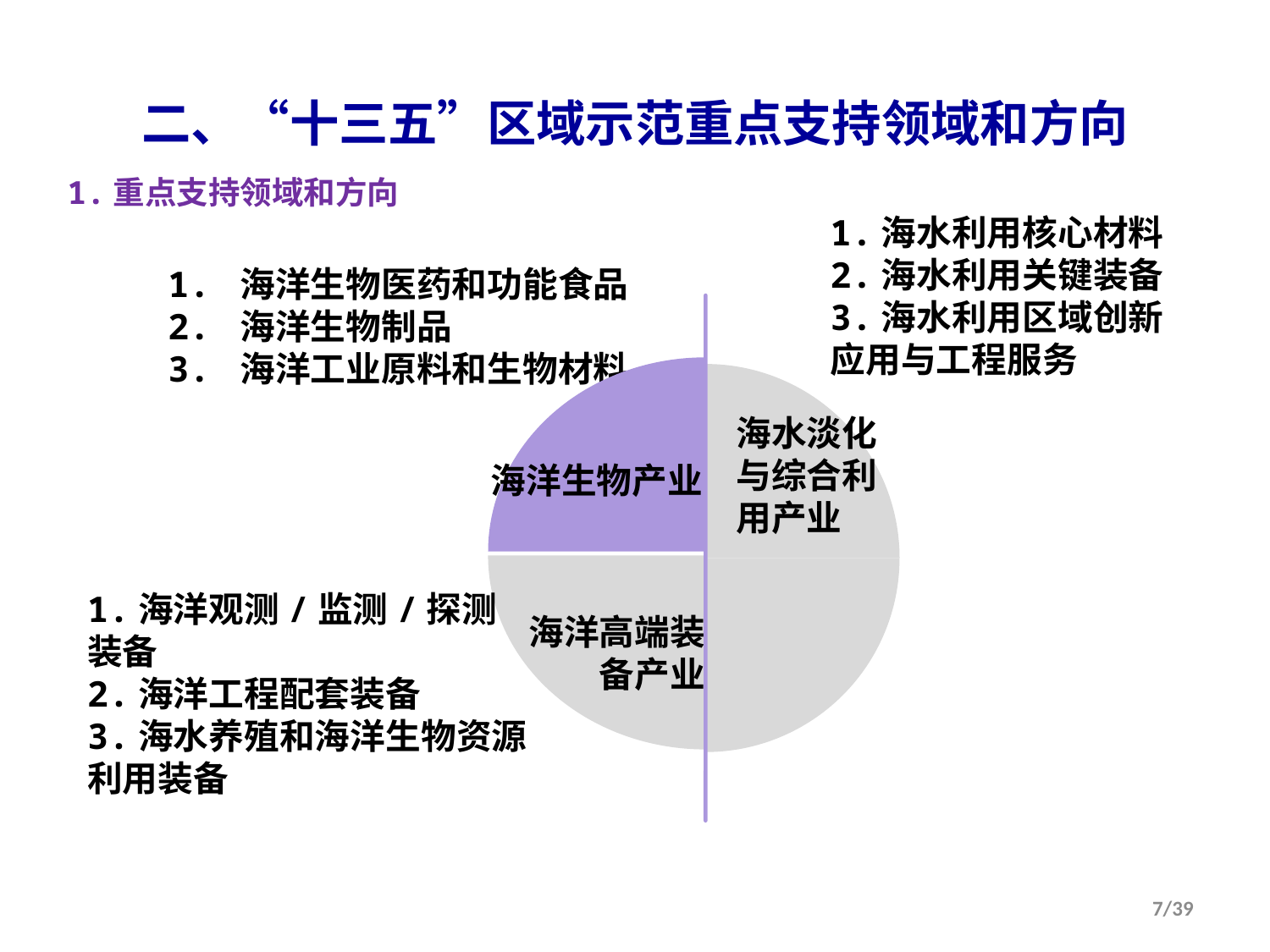

二、“十三五”区域示范重点支持领域和方向
1.重点支持领域和方向
1.海水利用核心材料
2.海水利用关键装备
3.海水利用区域创新应用与工程服务
1. 海洋生物医药和功能食品
2. 海洋生物制品
3. 海洋工业原料和生物材料

海洋生物产业

海水淡化与综合利用产业
 海洋高端装备产业

1.海洋观测/监测/探测装备
2.海洋工程配套装备
3.海水养殖和海洋生物资源 利用装备
7/39